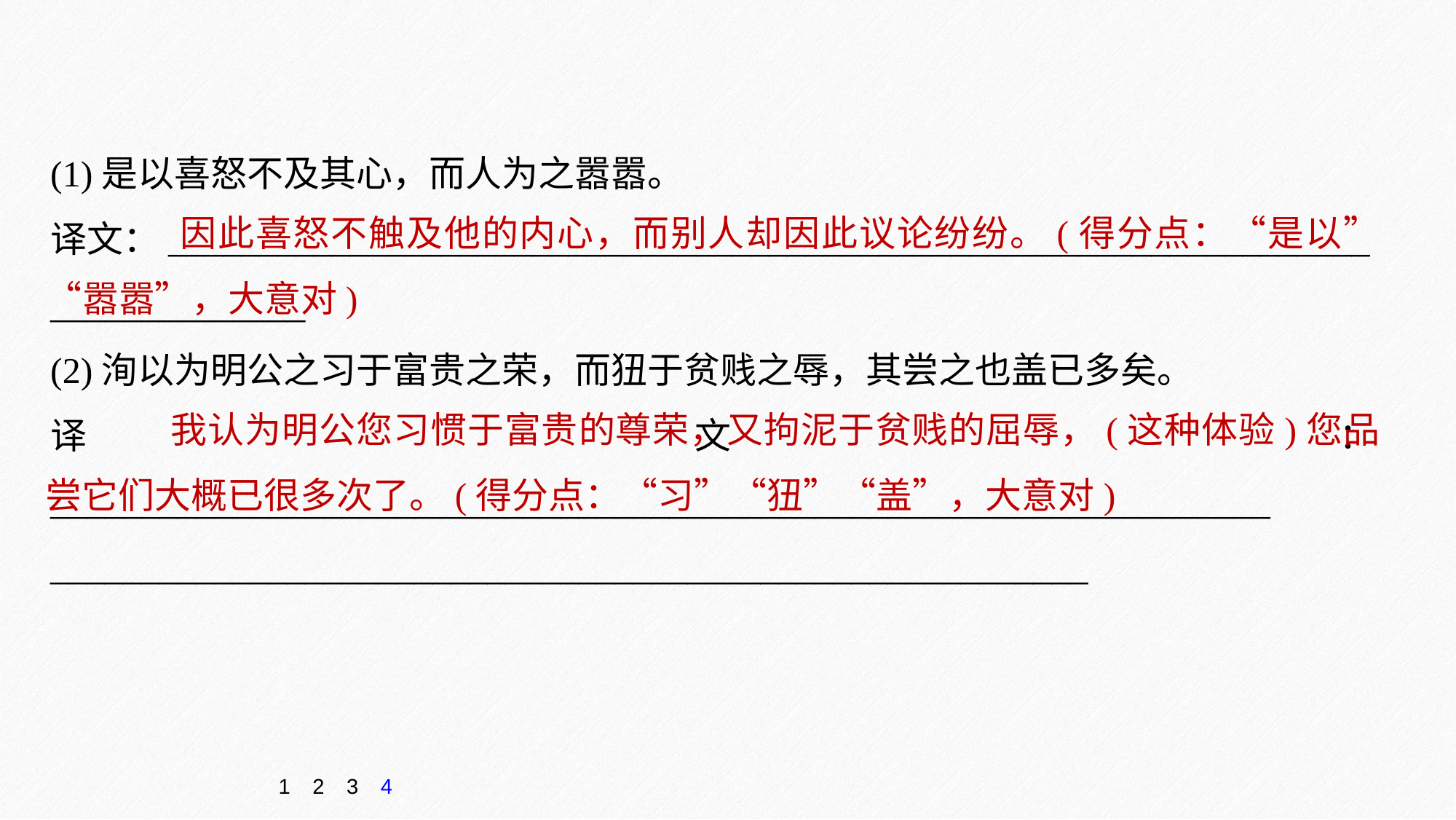

(1)是以喜怒不及其心，而人为之嚣嚣。
译文：__________________________________________________________________
______________
(2)洵以为明公之习于富贵之荣，而狃于贫贱之辱，其尝之也盖已多矣。
译文：___________________________________________________________________
_________________________________________________________
             因此喜怒不触及他的内心，而别人却因此议论纷纷。(得分点：“是以”“嚣嚣”，大意对)

             我认为明公您习惯于富贵的尊荣，又拘泥于贫贱的屈辱，(这种体验)您品尝它们大概已很多次了。(得分点：“习”“狃”“盖”，大意对)
1
2
3
4